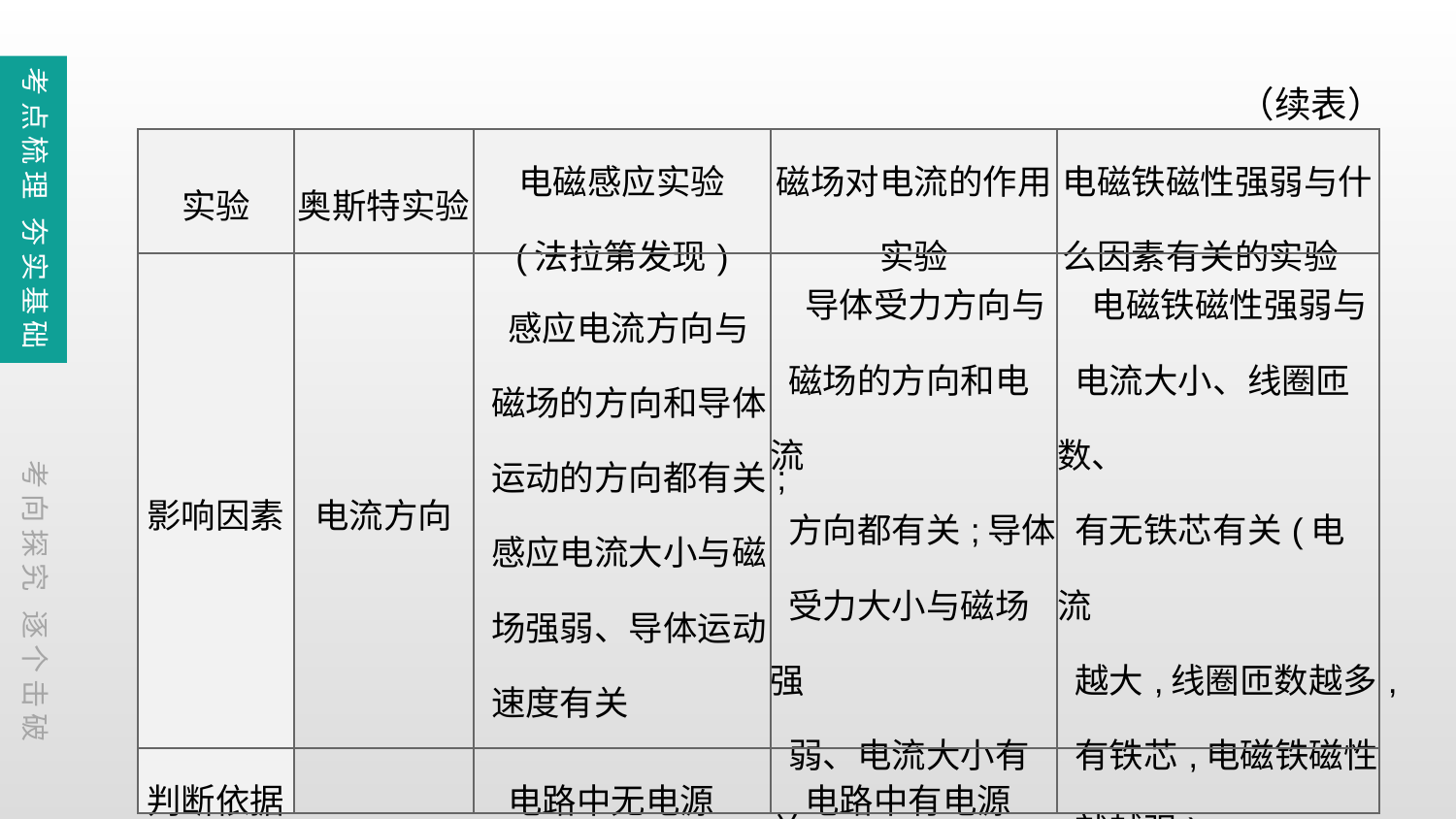

（续表）

考点梳理 夯实基础
| 实验 | 奥斯特实验 | 电磁感应实验 (法拉第发现) | 磁场对电流的作用实验 | 电磁铁磁性强弱与什么因素有关的实验 |
| --- | --- | --- | --- | --- |
| 影响因素 | 电流方向 | 感应电流方向与 磁场的方向和导体 运动的方向都有关; 感应电流大小与磁 场强弱、导体运动 速度有关 | 导体受力方向与 磁场的方向和电流 方向都有关;导体 受力大小与磁场强 弱、电流大小有关 | 电磁铁磁性强弱与 电流大小、线圈匝数、 有无铁芯有关(电流 越大,线圈匝数越多, 有铁芯,电磁铁磁性 就越强) |
| 判断依据 |  | 电路中无电源 | 电路中有电源 |  |
考向探究 逐个击破